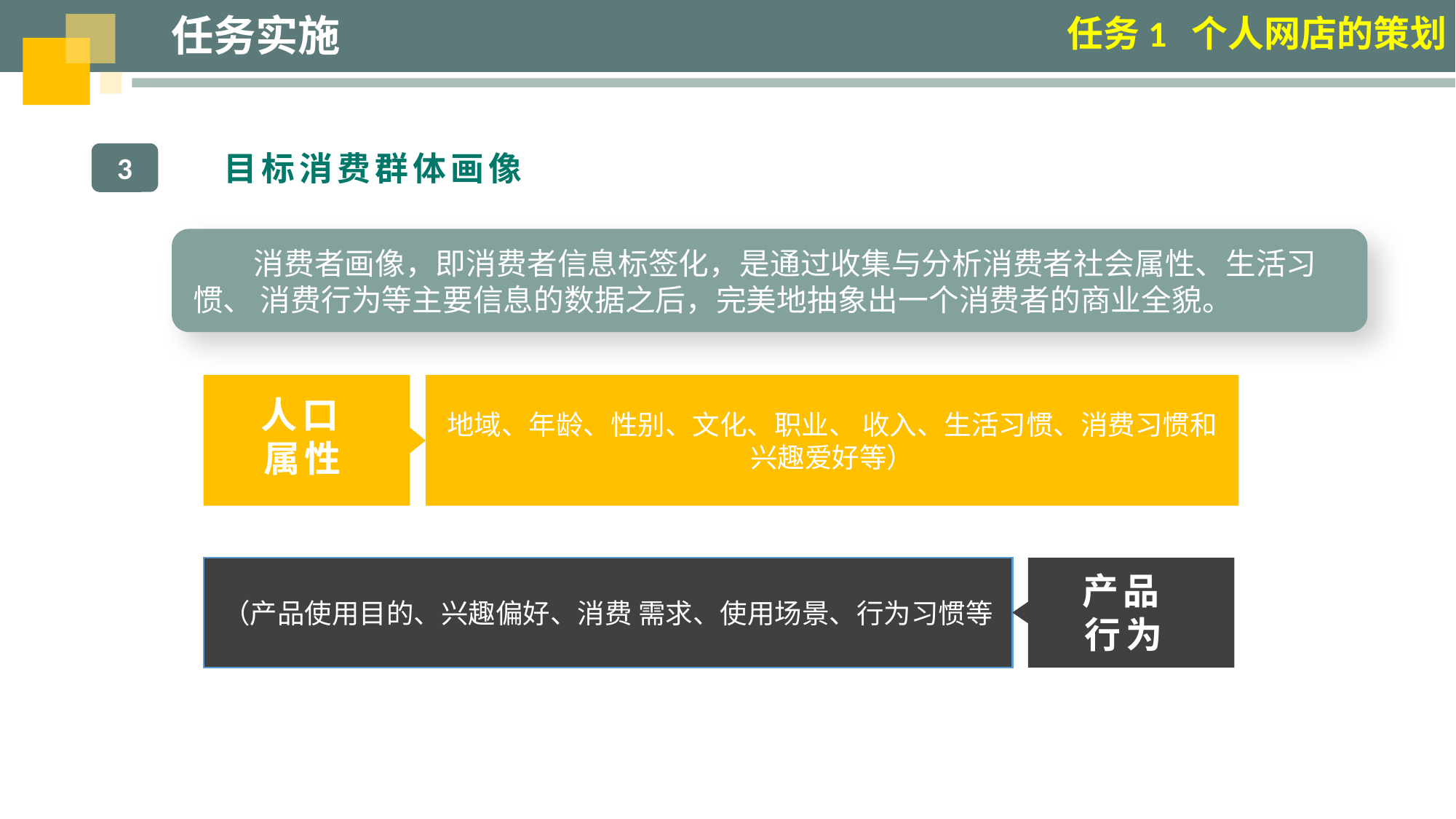

任务实施
任务1  个人网店的策划

   目标消费群体画像
3

消费者画像，即消费者信息标签化，是通过收集与分析消费者社会属性、生活习惯、 消费行为等主要信息的数据之后，完美地抽象出一个消费者的商业全貌。

地域、年龄、性别、文化、职业、 收入、生活习惯、消费习惯和兴趣爱好等）
人口属性

（产品使用目的、兴趣偏好、消费 需求、使用场景、行为习惯等
产品行为